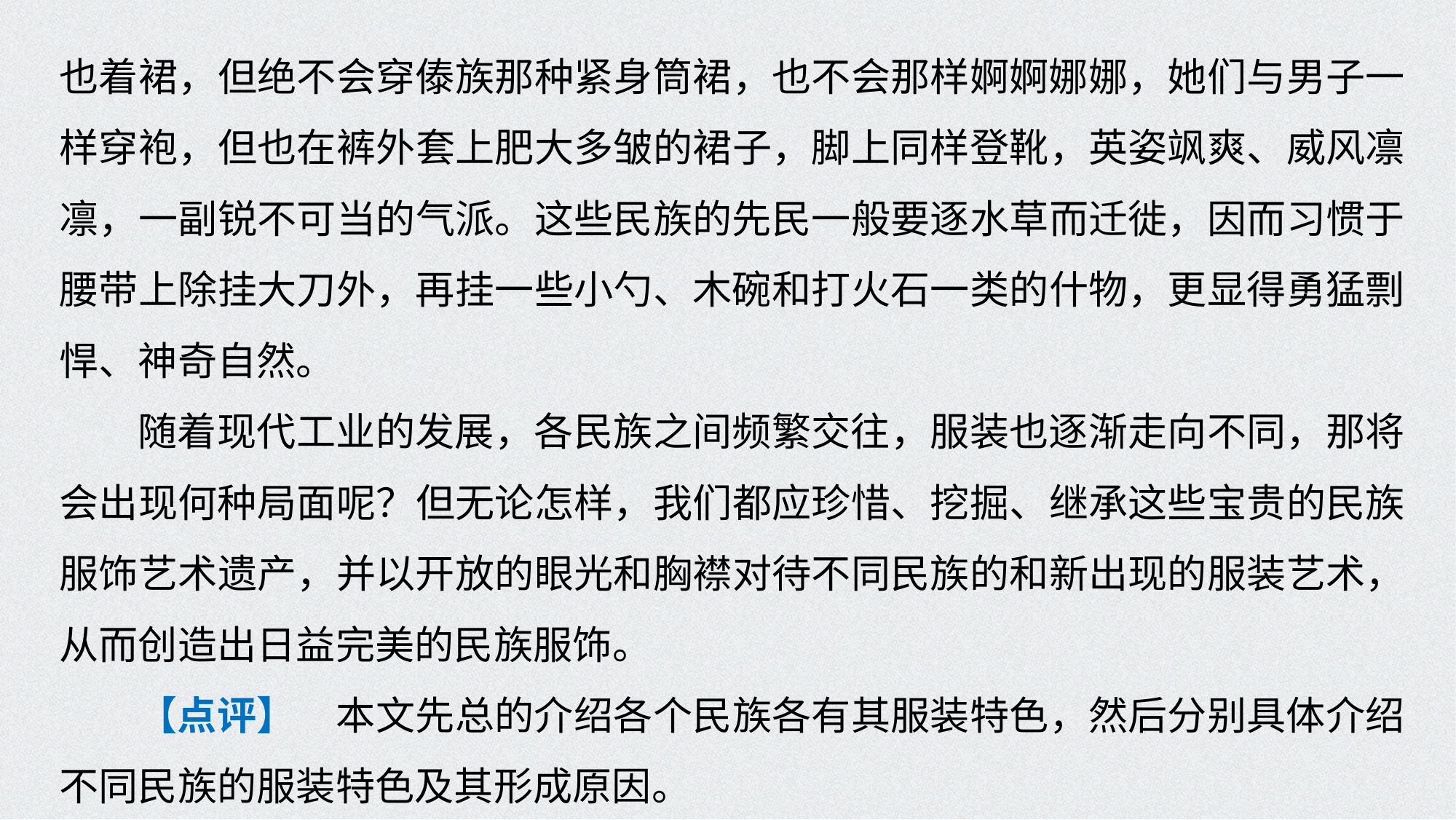

也着裙，但绝不会穿傣族那种紧身筒裙，也不会那样婀婀娜娜，她们与男子一样穿袍，但也在裤外套上肥大多皱的裙子，脚上同样登靴，英姿飒爽、威风凛凛，一副锐不可当的气派。这些民族的先民一般要逐水草而迁徙，因而习惯于腰带上除挂大刀外，再挂一些小勺、木碗和打火石一类的什物，更显得勇猛剽悍、神奇自然。
随着现代工业的发展，各民族之间频繁交往，服装也逐渐走向不同，那将会出现何种局面呢？但无论怎样，我们都应珍惜、挖掘、继承这些宝贵的民族服饰艺术遗产，并以开放的眼光和胸襟对待不同民族的和新出现的服装艺术，从而创造出日益完美的民族服饰。
【点评】　本文先总的介绍各个民族各有其服装特色，然后分别具体介绍不同民族的服装特色及其形成原因。